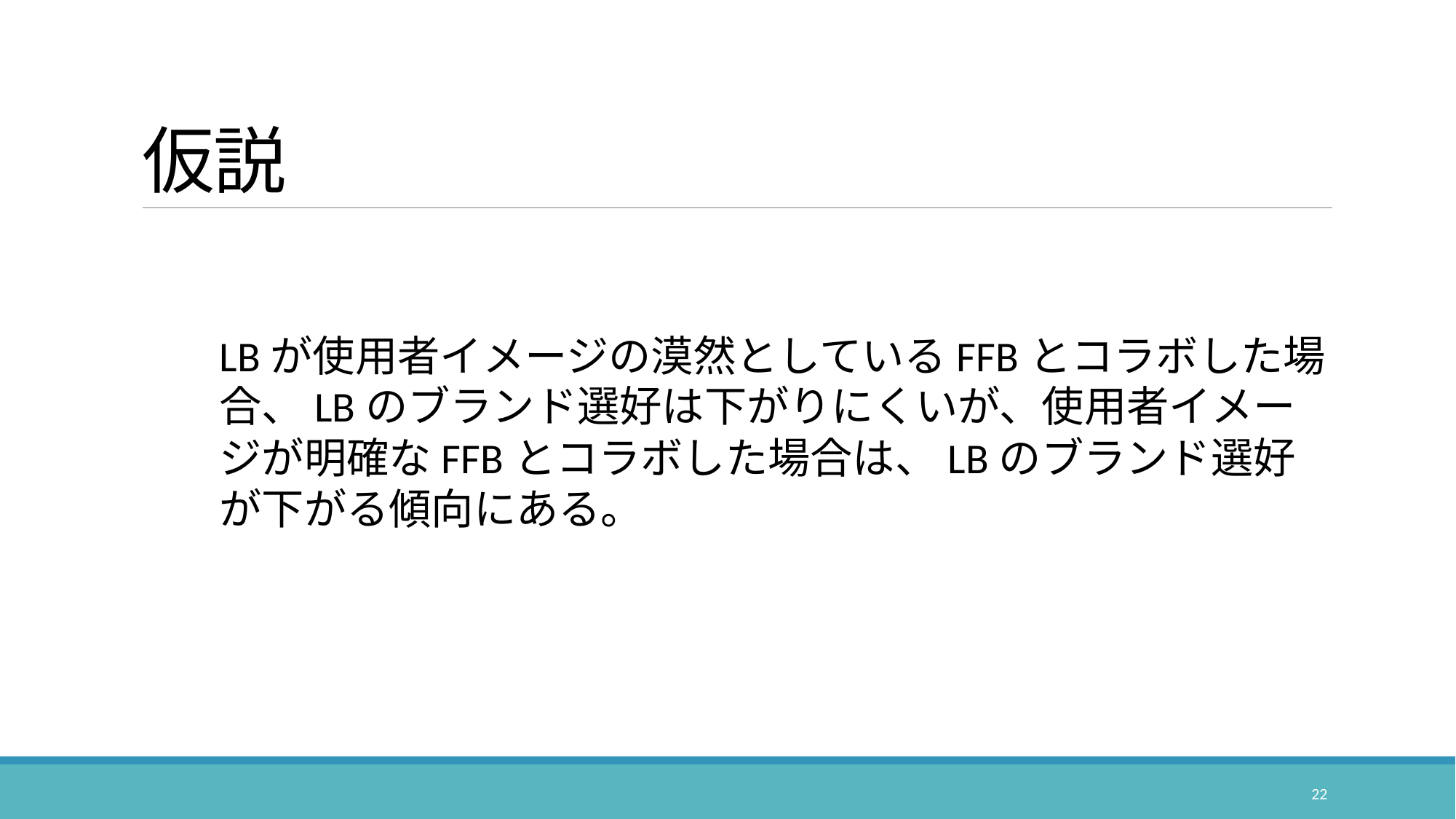

# 仮説
LBが使用者イメージの漠然としているFFBとコラボした場合、LBのブランド選好は下がりにくいが、使用者イメージが明確なFFBとコラボした場合は、LBのブランド選好が下がる傾向にある。
22